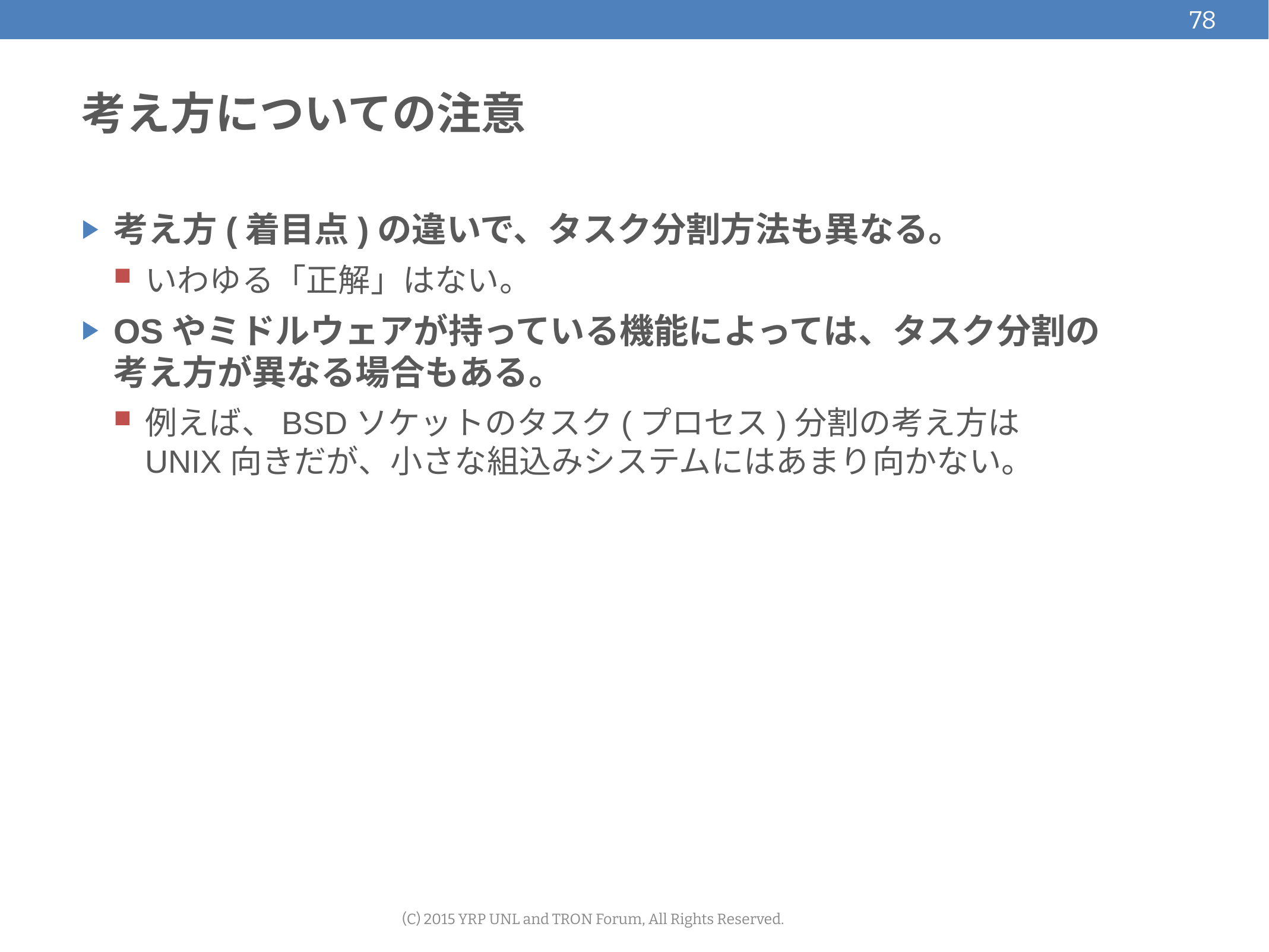

78
# 考え方についての注意
考え方(着目点)の違いで、タスク分割方法も異なる。
いわゆる「正解」はない。
OSやミドルウェアが持っている機能によっては、タスク分割の考え方が異なる場合もある。
例えば、BSDソケットのタスク(プロセス)分割の考え方はUNIX向きだが、小さな組込みシステムにはあまり向かない。
(C) 2015 YRP UNL and TRON Forum, All Rights Reserved.